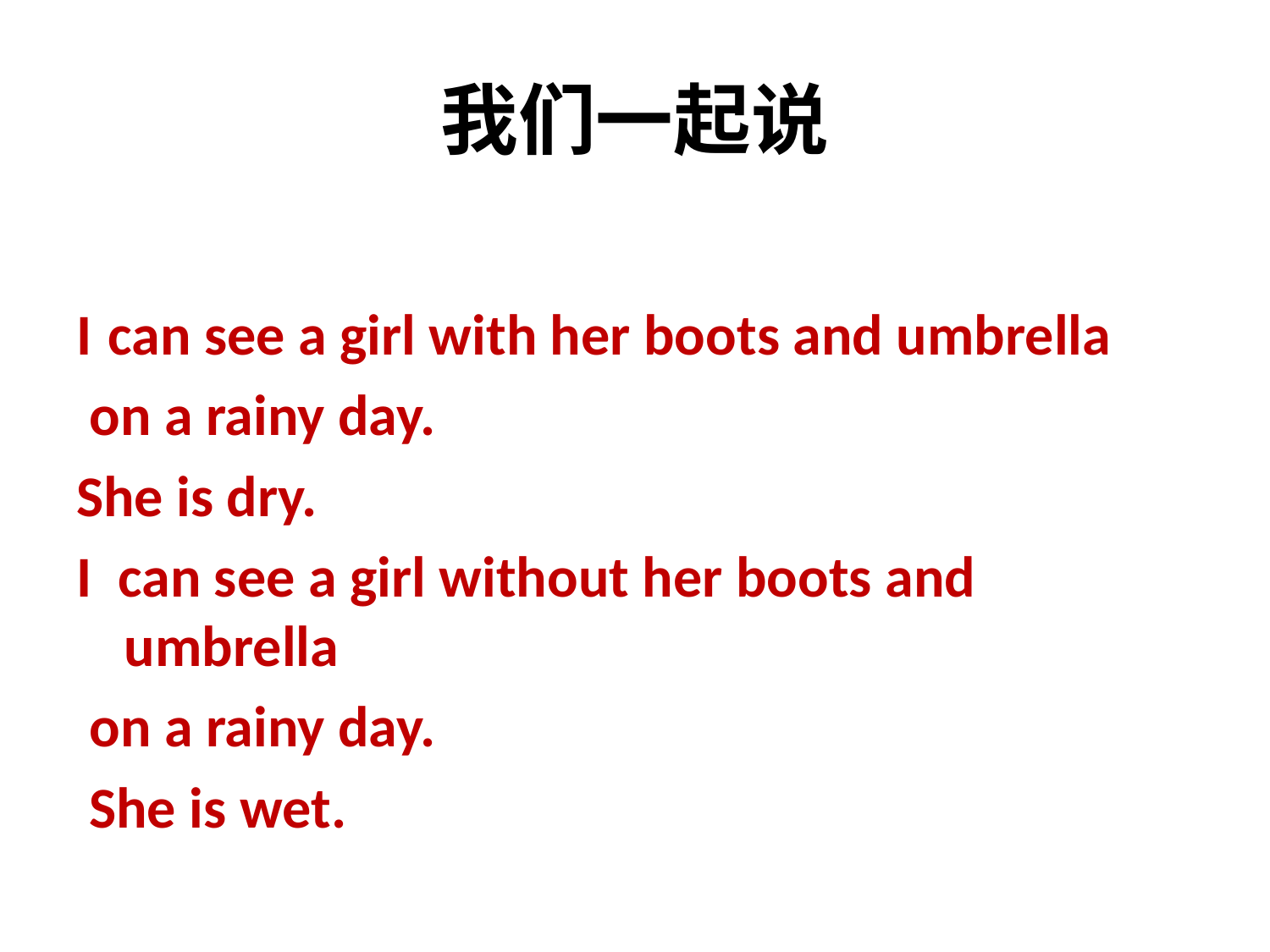

# 我们一起说

I  can see a girl with her boots and umbrella
 on a rainy day.
She is dry.
I  can see a girl without her boots and umbrella
 on a rainy day.
 She is wet.